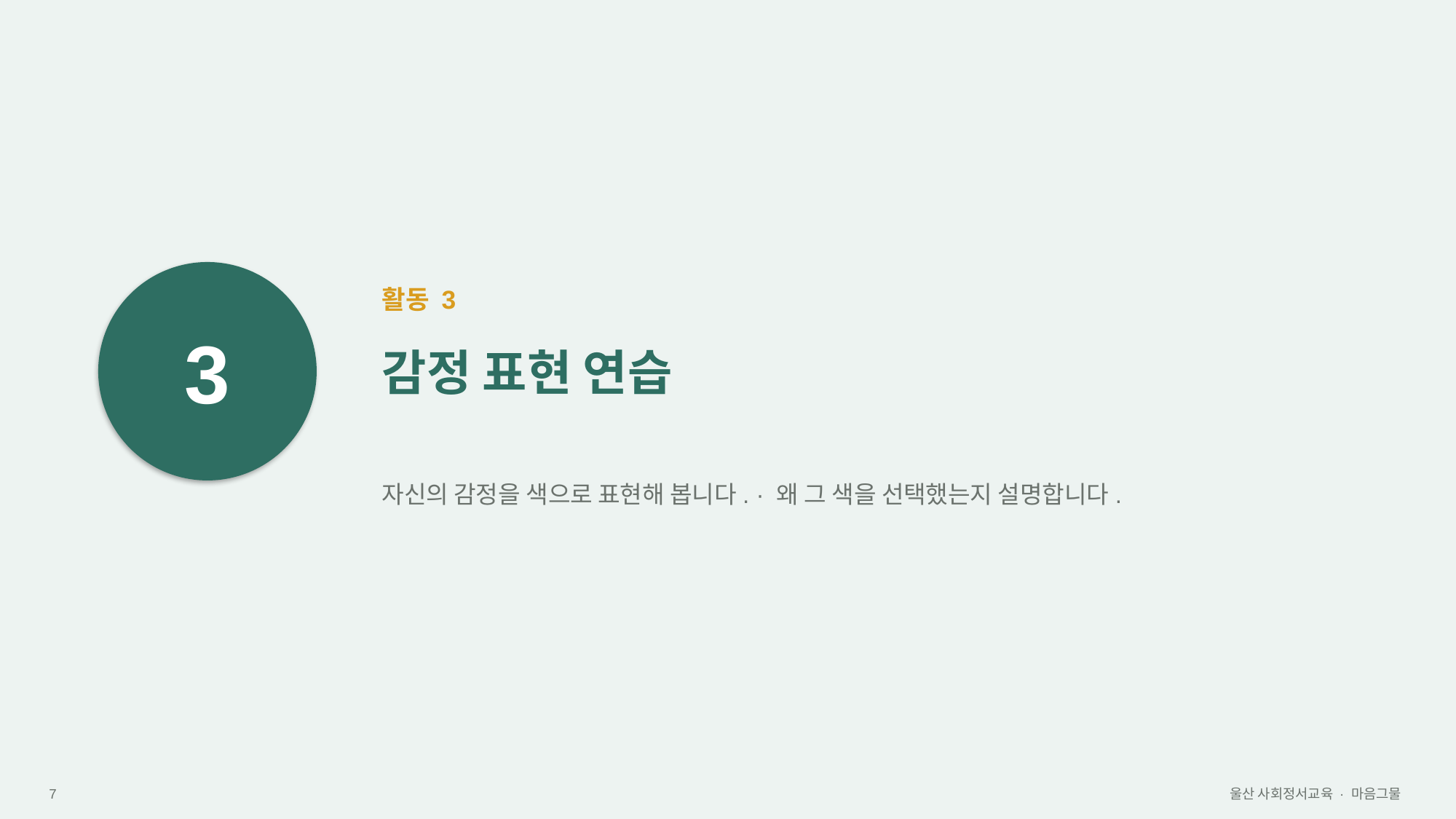

3
활동 3
감정 표현 연습
자신의 감정을 색으로 표현해 봅니다. · 왜 그 색을 선택했는지 설명합니다.
7
울산 사회정서교육 · 마음그물